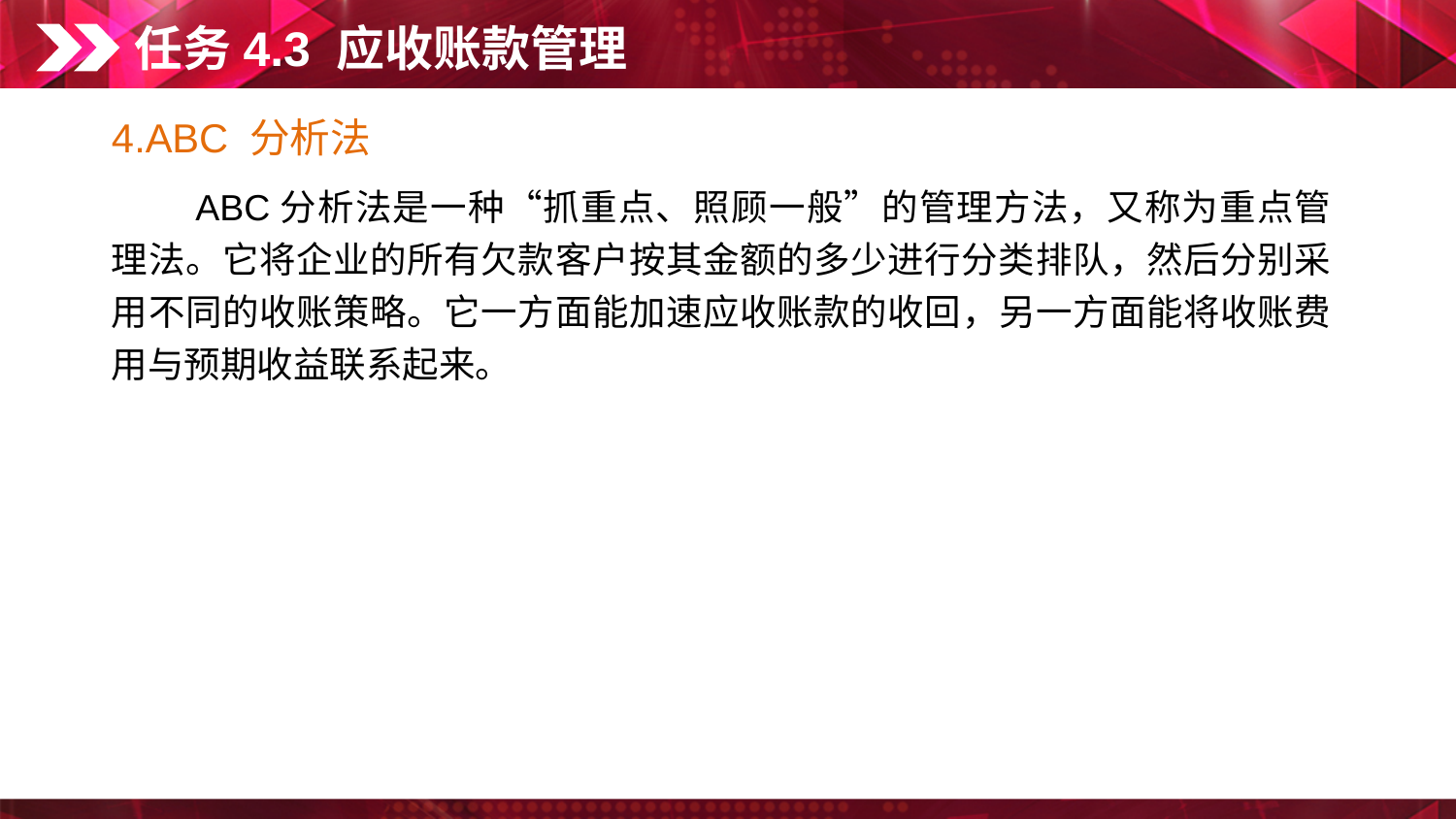

任务4.3 应收账款管理

4.ABC 分析法
　　ABC分析法是一种“抓重点、照顾一般”的管理方法，又称为重点管理法。它将企业的所有欠款客户按其金额的多少进行分类排队，然后分别采用不同的收账策略。它一方面能加速应收账款的收回，另一方面能将收账费用与预期收益联系起来。